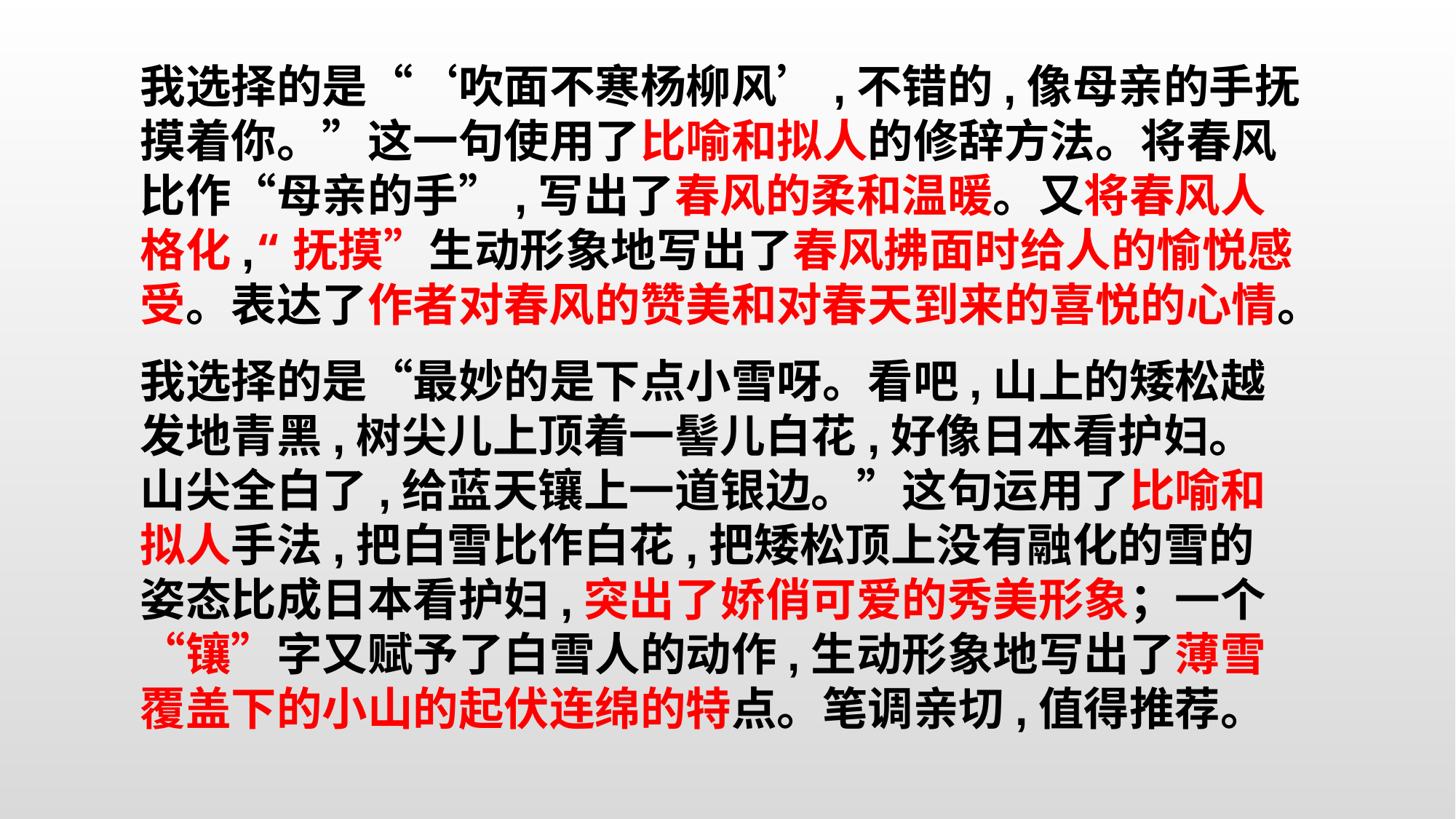

我选择的是“‘吹面不寒杨柳风’,不错的,像母亲的手抚摸着你。”这一句使用了比喻和拟人的修辞方法。将春风比作“母亲的手”,写出了春风的柔和温暖。又将春风人格化,“抚摸”生动形象地写出了春风拂面时给人的愉悦感受。表达了作者对春风的赞美和对春天到来的喜悦的心情。
我选择的是“最妙的是下点小雪呀。看吧,山上的矮松越发地青黑,树尖儿上顶着一髻儿白花,好像日本看护妇。山尖全白了,给蓝天镶上一道银边。”这句运用了比喻和拟人手法,把白雪比作白花,把矮松顶上没有融化的雪的姿态比成日本看护妇,突出了娇俏可爱的秀美形象；一个“镶”字又赋予了白雪人的动作,生动形象地写出了薄雪覆盖下的小山的起伏连绵的特点。笔调亲切,值得推荐。